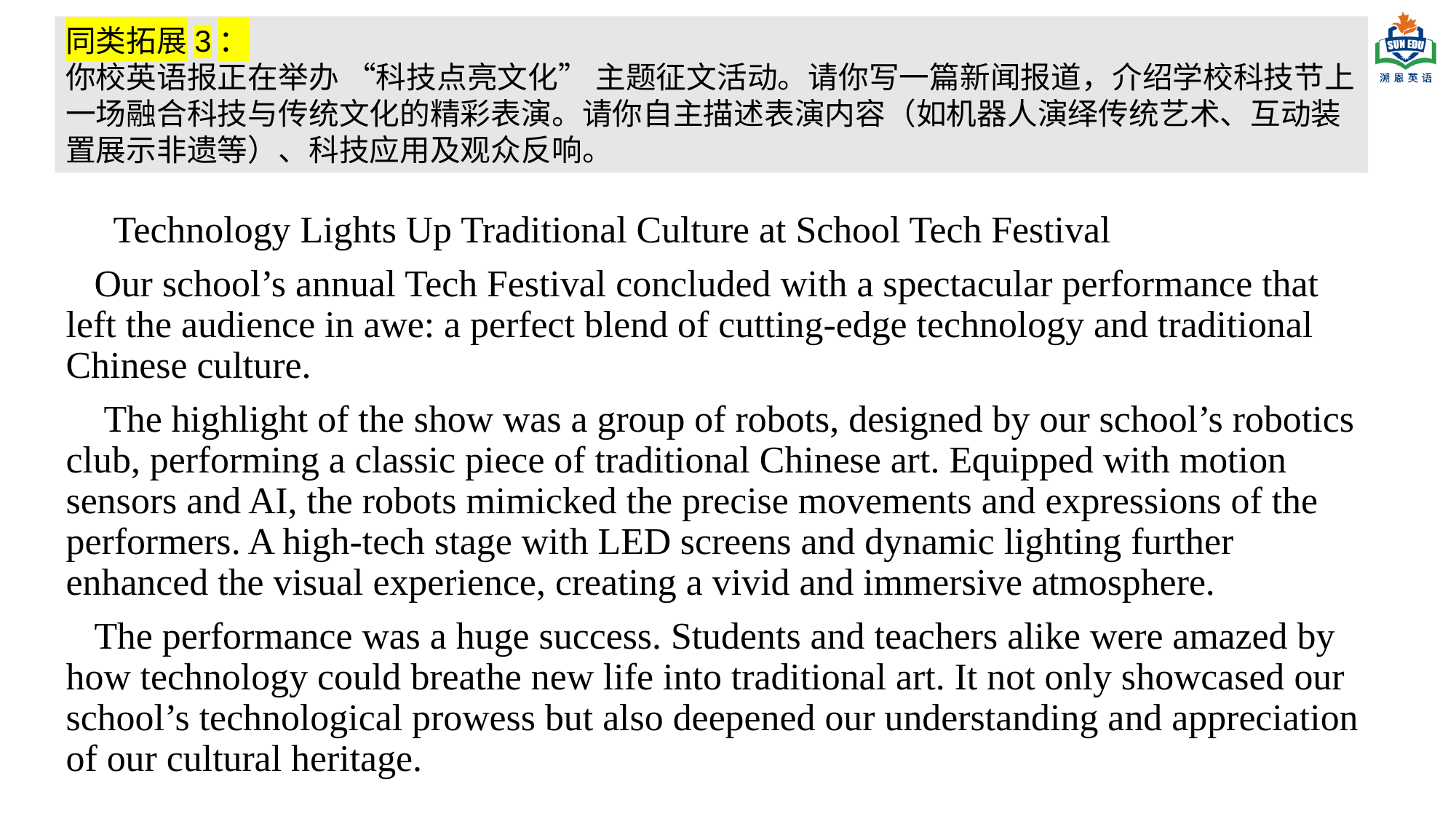

同类拓展3：
你校英语报正在举办 “科技点亮文化” 主题征文活动。请你写一篇新闻报道，介绍学校科技节上一场融合科技与传统文化的精彩表演。请你自主描述表演内容（如机器人演绎传统艺术、互动装置展示非遗等）、科技应用及观众反响。
     Technology Lights Up Traditional Culture at School Tech Festival
   Our school’s annual Tech Festival concluded with a spectacular performance that left the audience in awe: a perfect blend of cutting-edge technology and traditional Chinese culture.
    The highlight of the show was a group of robots, designed by our school’s robotics club, performing a classic piece of traditional Chinese art. Equipped with motion sensors and AI, the robots mimicked the precise movements and expressions of the performers. A high-tech stage with LED screens and dynamic lighting further enhanced the visual experience, creating a vivid and immersive atmosphere.
   The performance was a huge success. Students and teachers alike were amazed by how technology could breathe new life into traditional art. It not only showcased our school’s technological prowess but also deepened our understanding and appreciation of our cultural heritage.